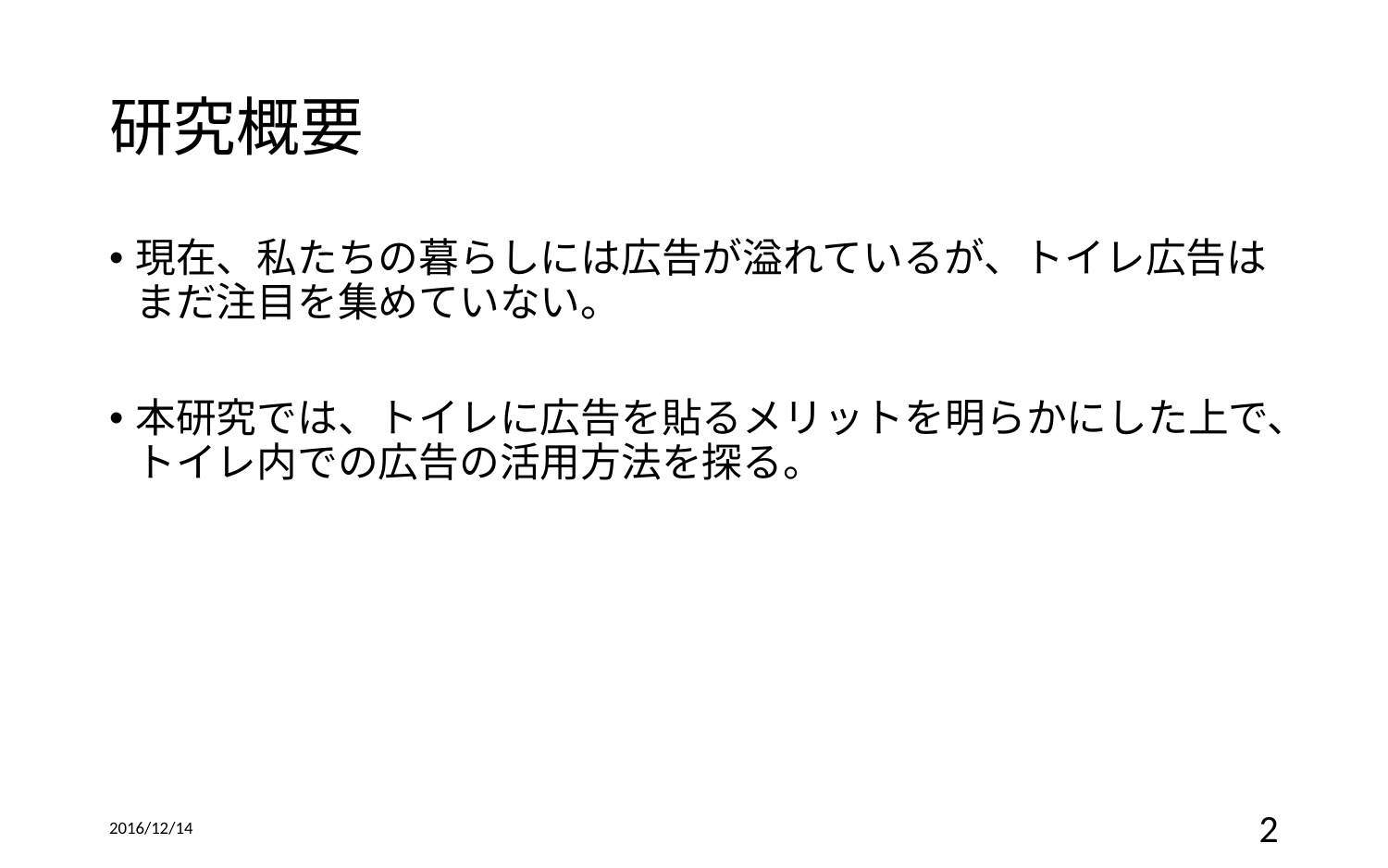

# 研究概要
現在、私たちの暮らしには広告が溢れているが、トイレ広告はまだ注目を集めていない。

本研究では、トイレに広告を貼るメリットを明らかにした上で、トイレ内での広告の活用方法を探る。

2016/12/14
2